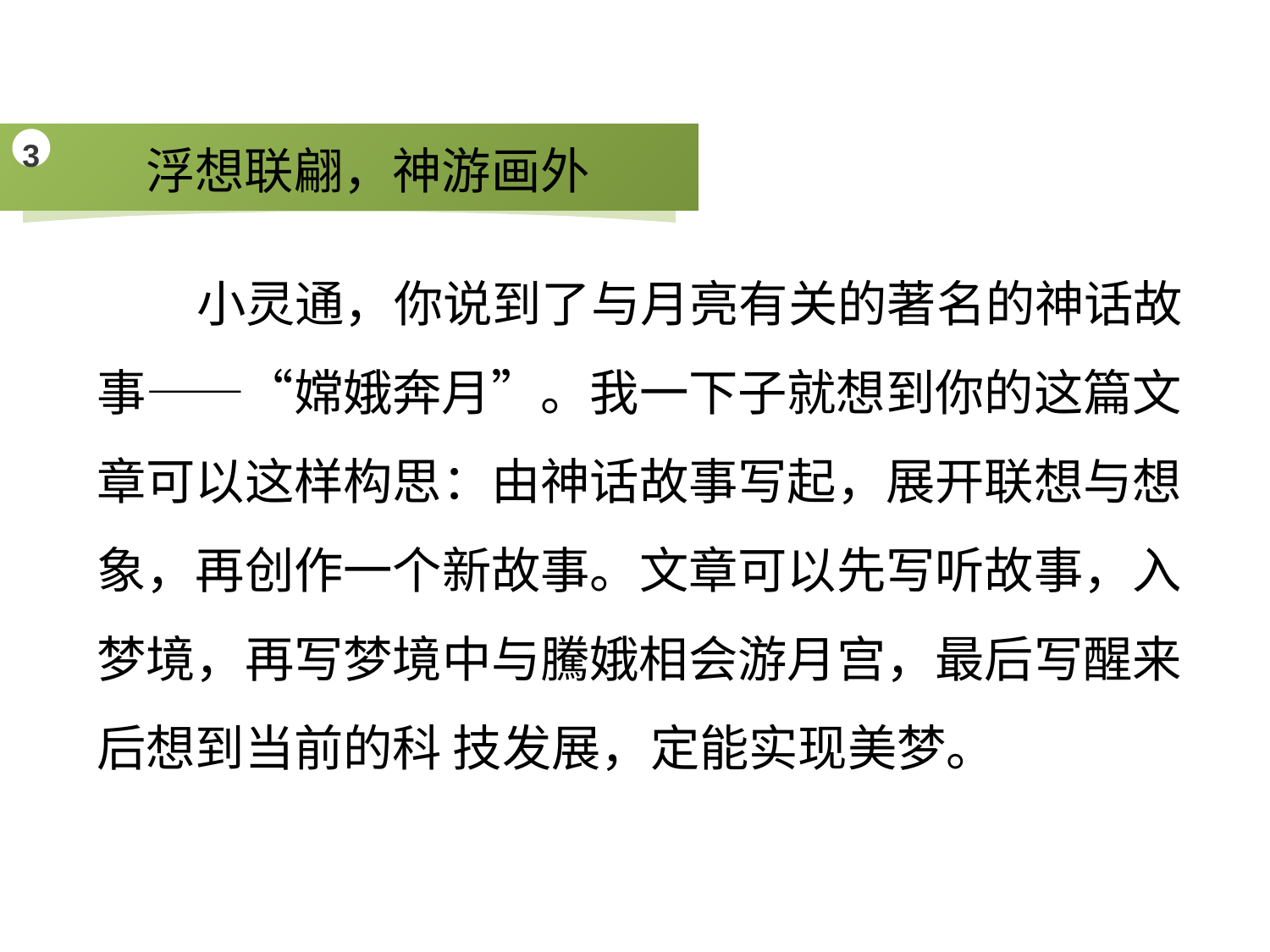

浮想联翩，神游画外
3

小灵通，你说到了与月亮有关的著名的神话故事——“嫦娥奔月”。我一下子就想到你的这篇文章可以这样构思：由神话故事写起，展开联想与想象，再创作一个新故事。文章可以先写听故事，入梦境，再写梦境中与騰娥相会游月宫，最后写醒来后想到当前的科 技发展，定能实现美梦。